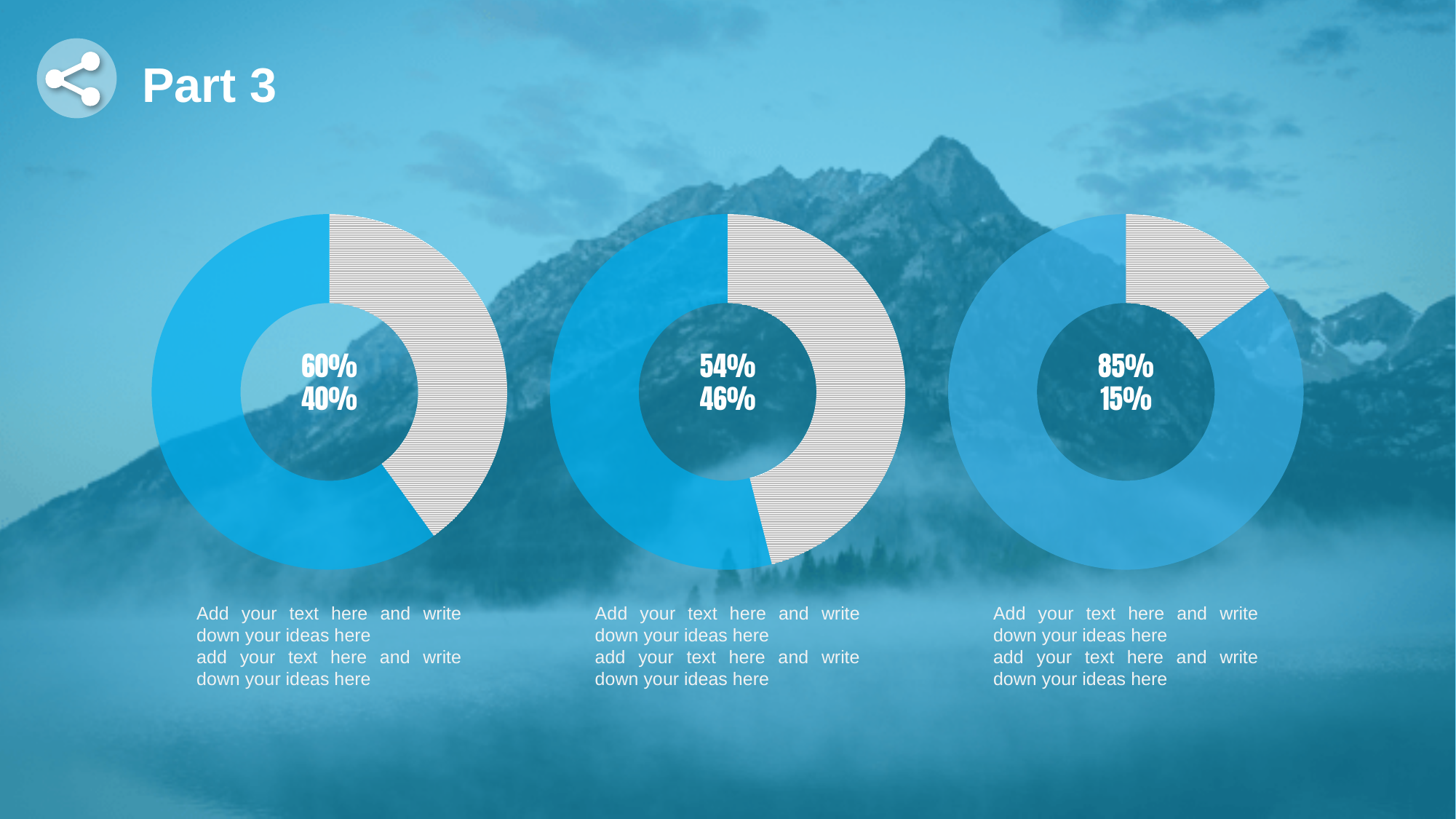

Part 3

### Chart

| Category | 销售额 |
|---|---|
| 第一季度 | 0.4 |
| 第二季度 | 0.6 |

### Chart

| Category | 销售额 |
|---|---|
| 第一季度 | 0.46 |
| 第二季度 | 0.54 |

### Chart

| Category | 销售额 |
|---|---|
| 第一季度 | 0.15 |
| 第二季度 | 0.85 |
60%
40%
54%
46%
85%
15%
Add your text here and write down your ideas here
add your text here and write down your ideas here
Add your text here and write down your ideas here
add your text here and write down your ideas here
Add your text here and write down your ideas here
add your text here and write down your ideas here